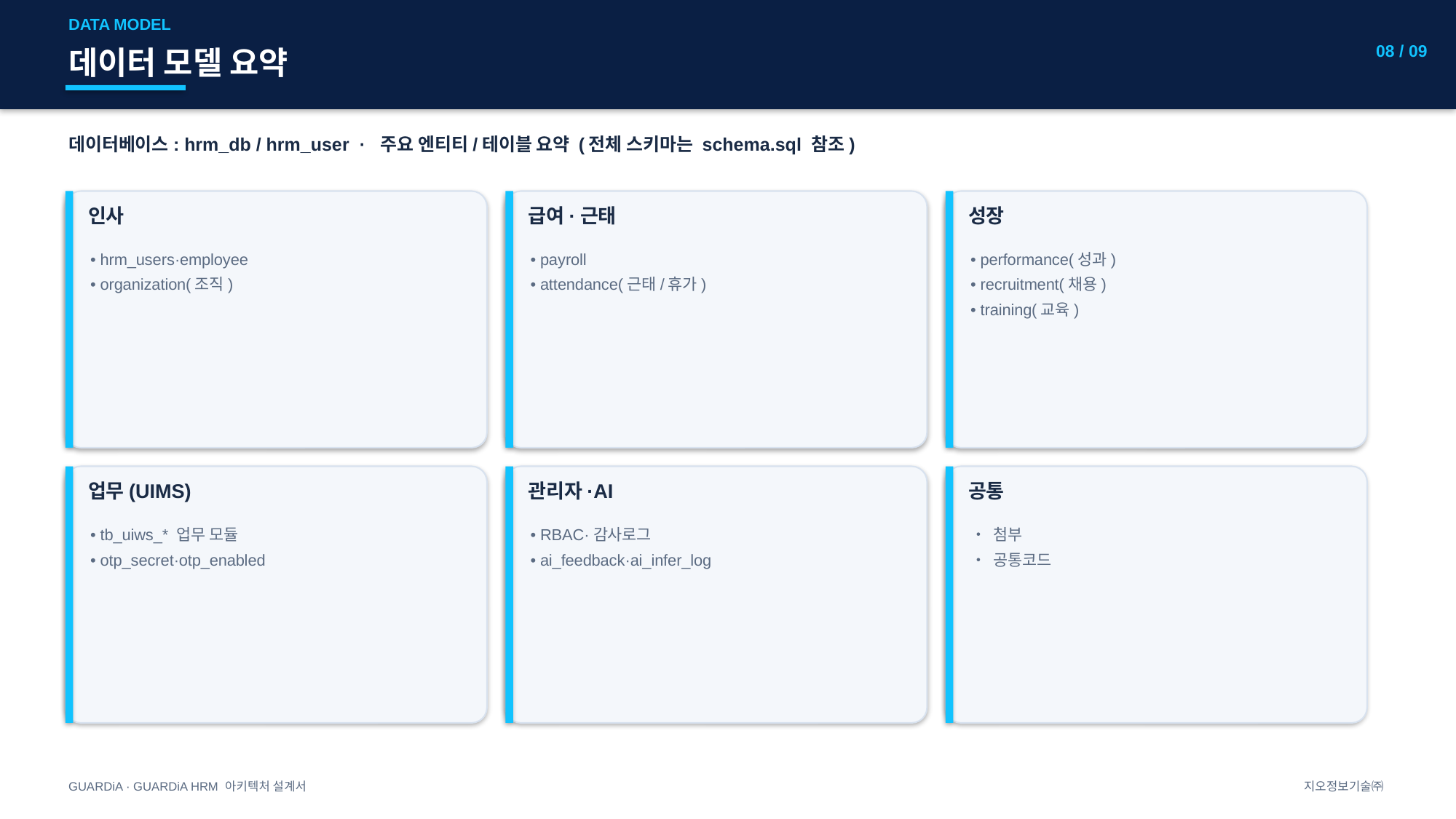

DATA MODEL
08 / 09
데이터 모델 요약

데이터베이스: hrm_db / hrm_user  ·  주요 엔티티/테이블 요약 (전체 스키마는 schema.sql 참조)

인사
급여·근태
성장
• hrm_users·employee
• organization(조직)
• payroll
• attendance(근태/휴가)
• performance(성과)
• recruitment(채용)
• training(교육)

업무(UIMS)
관리자·AI
공통
• tb_uiws_* 업무 모듈
• otp_secret·otp_enabled
• RBAC·감사로그
• ai_feedback·ai_infer_log
• 첨부
• 공통코드
GUARDiA · GUARDiA HRM 아키텍처 설계서
지오정보기술㈜